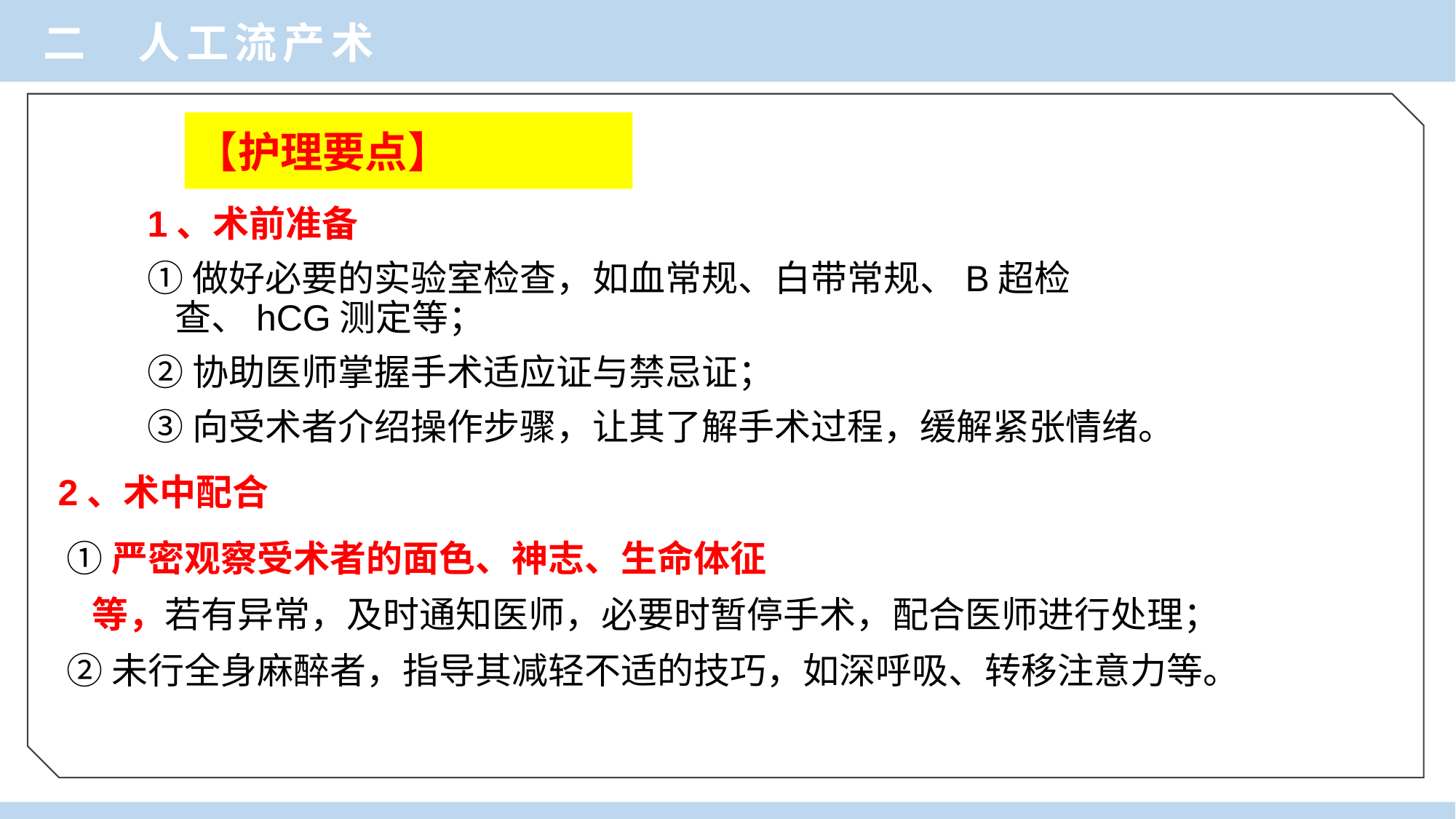

二   人工流产术

# 【护理要点】
1、术前准备
①做好必要的实验室检查，如血常规、白带常规、B超检查、hCG测定等；
②协助医师掌握手术适应证与禁忌证；
③向受术者介绍操作步骤，让其了解手术过程，缓解紧张情绪。
2、术中配合
①严密观察受术者的面色、神志、生命体征
  等，若有异常，及时通知医师，必要时暂停手术，配合医师进行处理；
②未行全身麻醉者，指导其减轻不适的技巧，如深呼吸、转移注意力等。